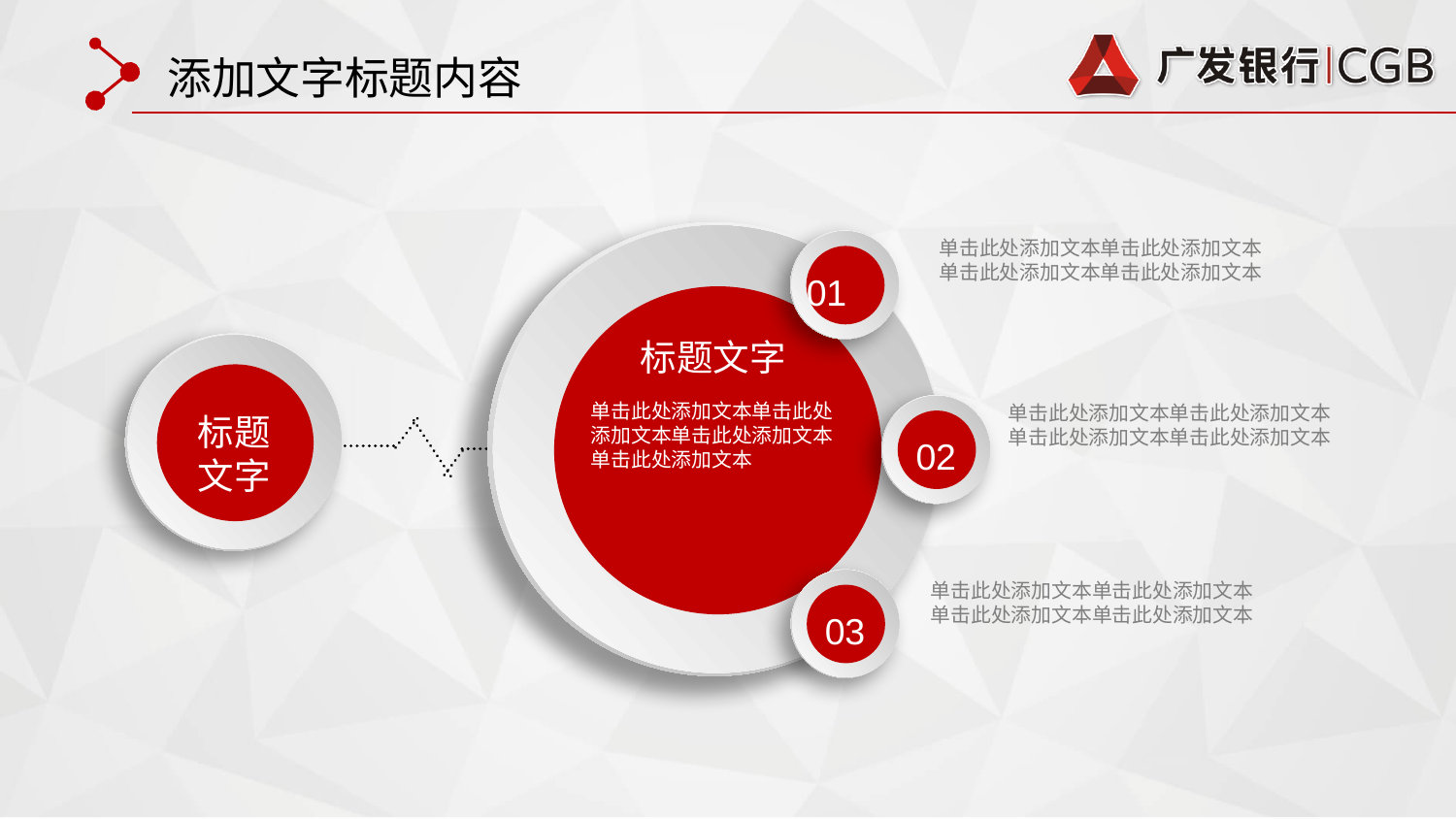

添加文字标题内容

标题文字
单击此处添加文本单击此处添加文本单击此处添加文本单击此处添加文本

01
单击此处添加文本单击此处添加文本
单击此处添加文本单击此处添加文本

标题
文字

02
单击此处添加文本单击此处添加文本
单击此处添加文本单击此处添加文本

03
单击此处添加文本单击此处添加文本
单击此处添加文本单击此处添加文本